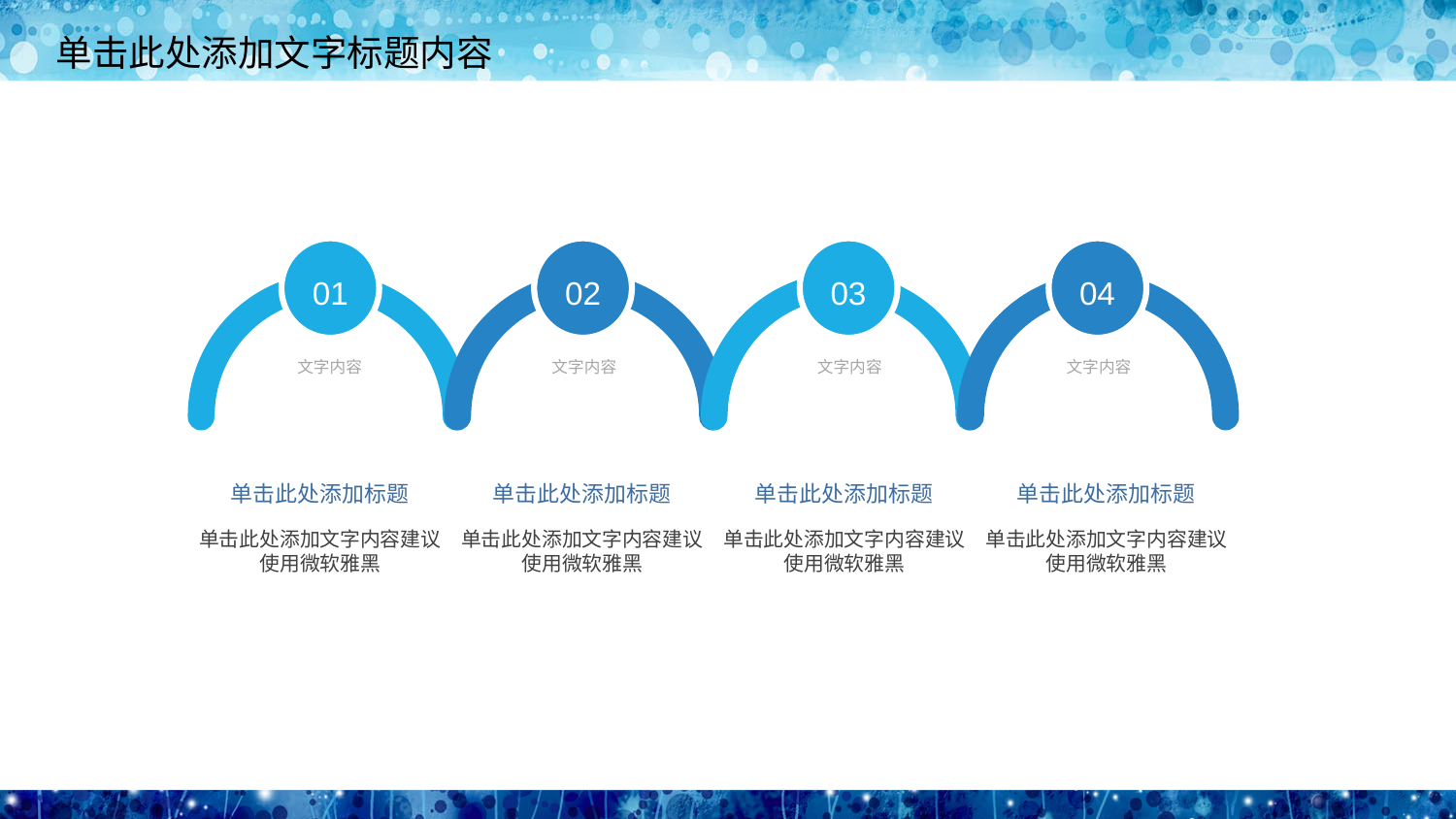

01

文字内容
单击此处添加标题
单击此处添加文字内容建议使用微软雅黑
02

文字内容
单击此处添加标题
单击此处添加文字内容建议使用微软雅黑
03

文字内容
单击此处添加标题
单击此处添加文字内容建议使用微软雅黑
04

文字内容
单击此处添加标题
单击此处添加文字内容建议使用微软雅黑